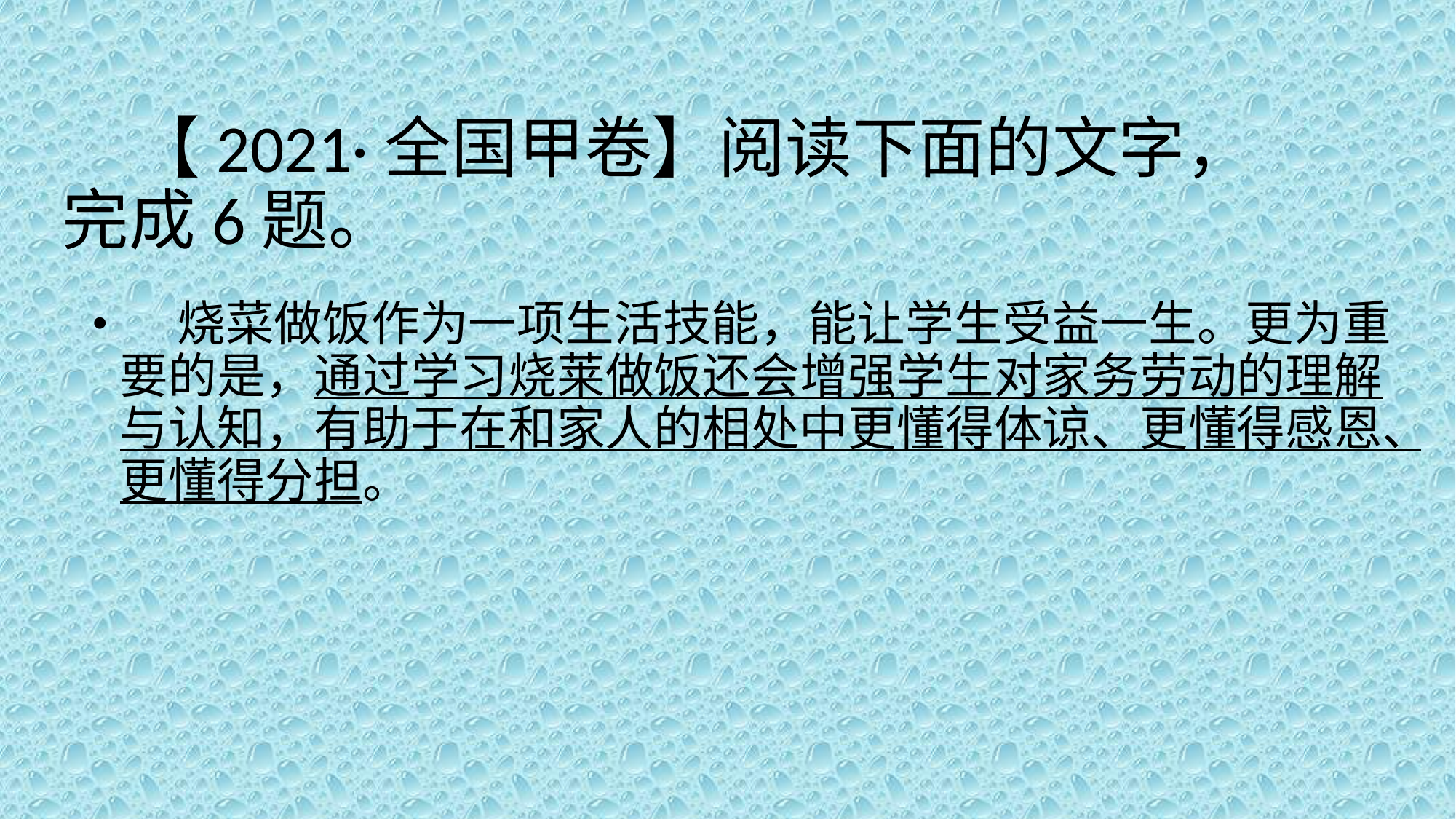

# 【2021·全国甲卷】阅读下面的文字，完成6题。
    烧菜做饭作为一项生活技能，能让学生受益一生。更为重要的是，通过学习烧莱做饭还会增强学生对家务劳动的理解与认知，有助于在和家人的相处中更懂得体谅、更懂得感恩、更懂得分担。